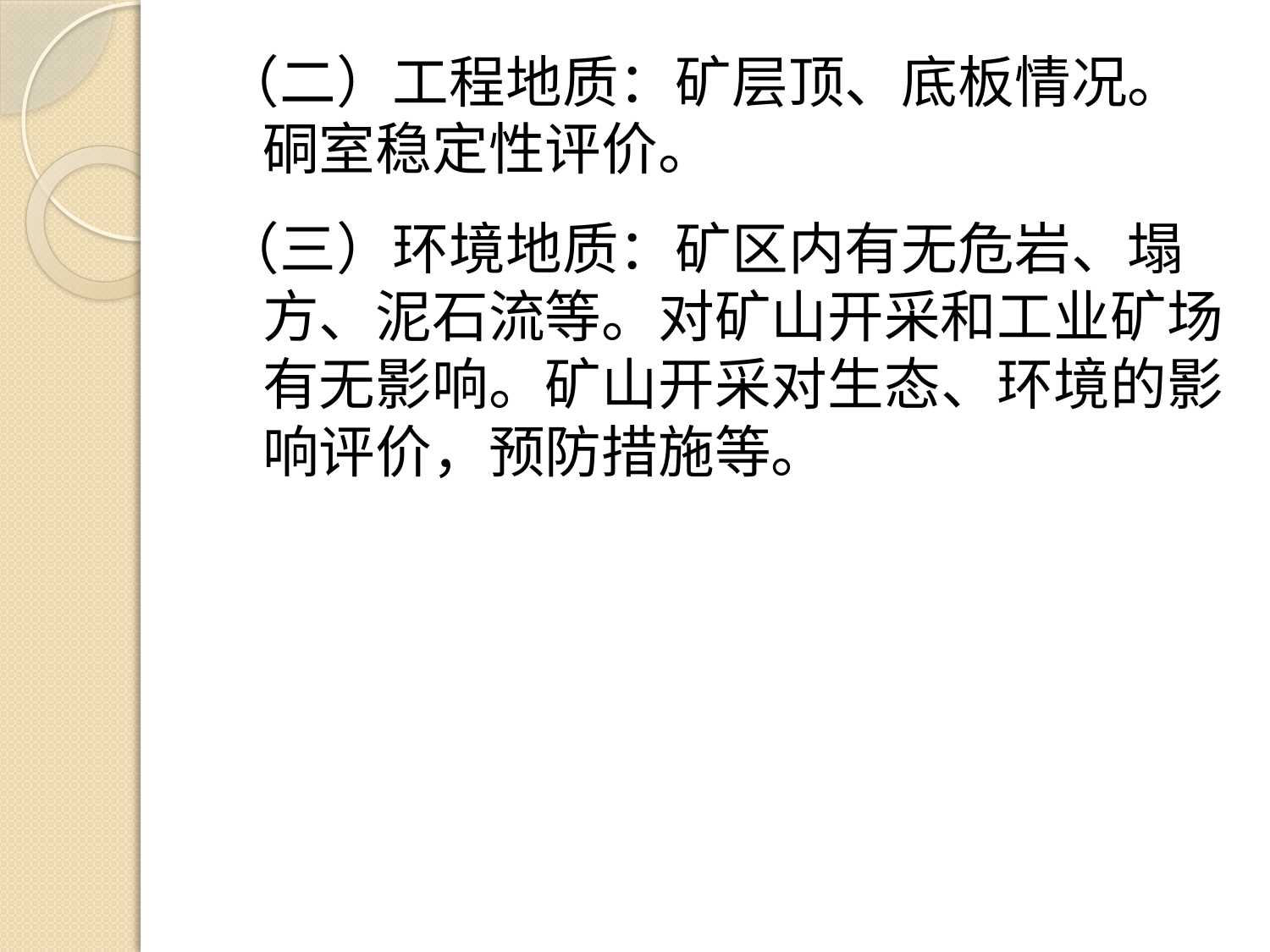

（二）工程地质：矿层顶、底板情况。硐室稳定性评价。
（三）环境地质：矿区内有无危岩、塌方、泥石流等。对矿山开采和工业矿场有无影响。矿山开采对生态、环境的影响评价，预防措施等。